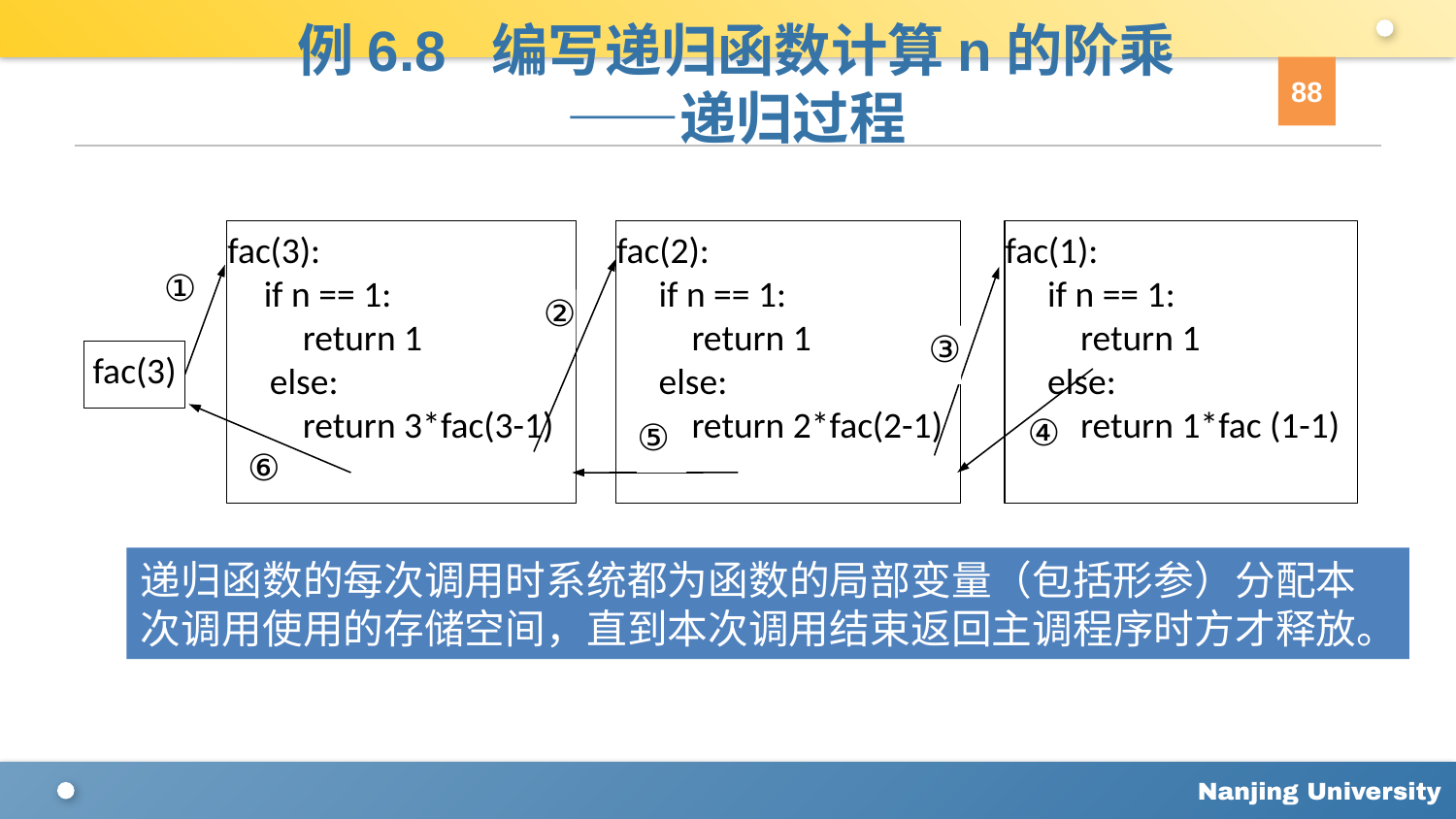

# 例6.8  编写递归函数计算n的阶乘 ——递归过程
88

fac(2):
if n == 1:
    return 1
else:
    return 2*fac(2-1)
fac(1):
if n == 1:
    return 1
else:
    return 1*fac (1-1)
fac(3):
if n == 1:
    return 1
else:
    return 3*fac(3-1)
①
②
③
fac(3)
④
⑤
⑥
递归函数的每次调用时系统都为函数的局部变量（包括形参）分配本次调用使用的存储空间，直到本次调用结束返回主调程序时方才释放。